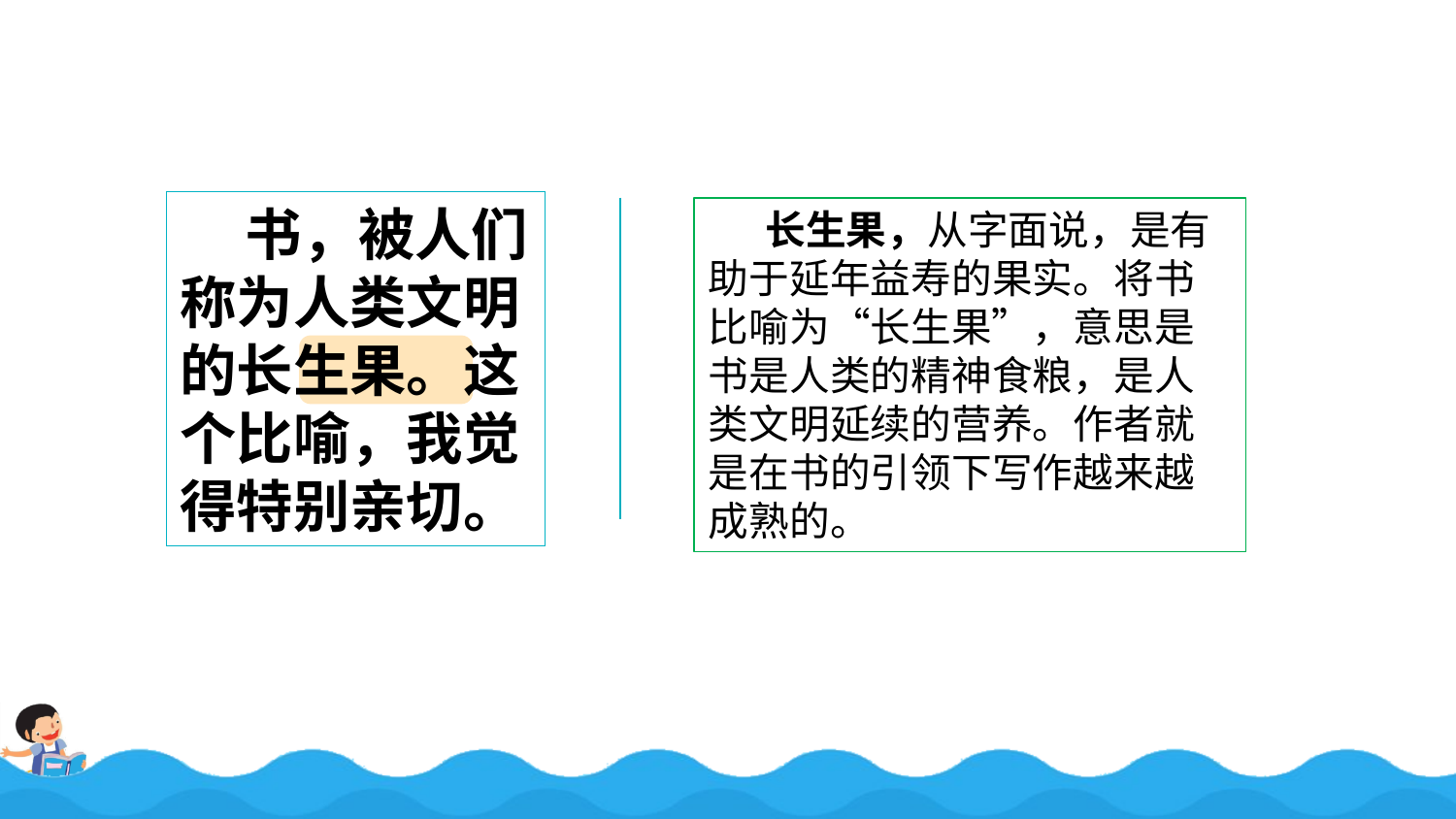

书，被人们称为人类文明的长生果。这个比喻，我觉得特别亲切。
长生果，从字面说，是有助于延年益寿的果实。将书比喻为“长生果”，意思是书是人类的精神食粮，是人类文明延续的营养。作者就是在书的引领下写作越来越成熟的。